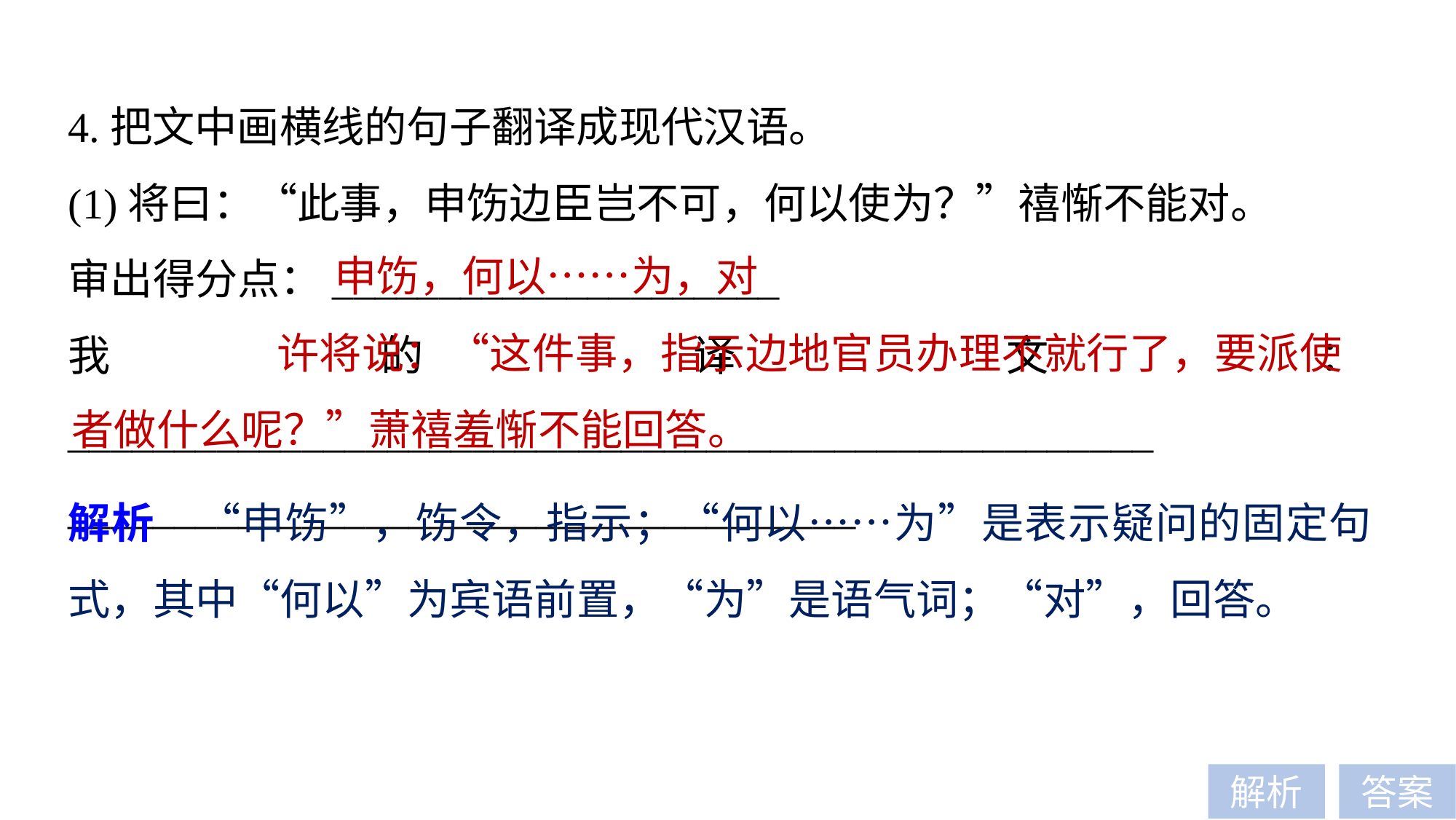

4.把文中画横线的句子翻译成现代汉语。
(1)将曰：“此事，申饬边臣岂不可，何以使为？”禧惭不能对。
审出得分点：_____________________
我的译文：___________________________________________________
_____________________________________
申饬，何以……为，对
                    许将说：“这件事，指示边地官员办理不就行了，要派使者做什么呢？”萧禧羞惭不能回答。
解析　“申饬”，饬令，指示；“何以……为”是表示疑问的固定句式，其中“何以”为宾语前置，“为”是语气词；“对”，回答。
解析
答案